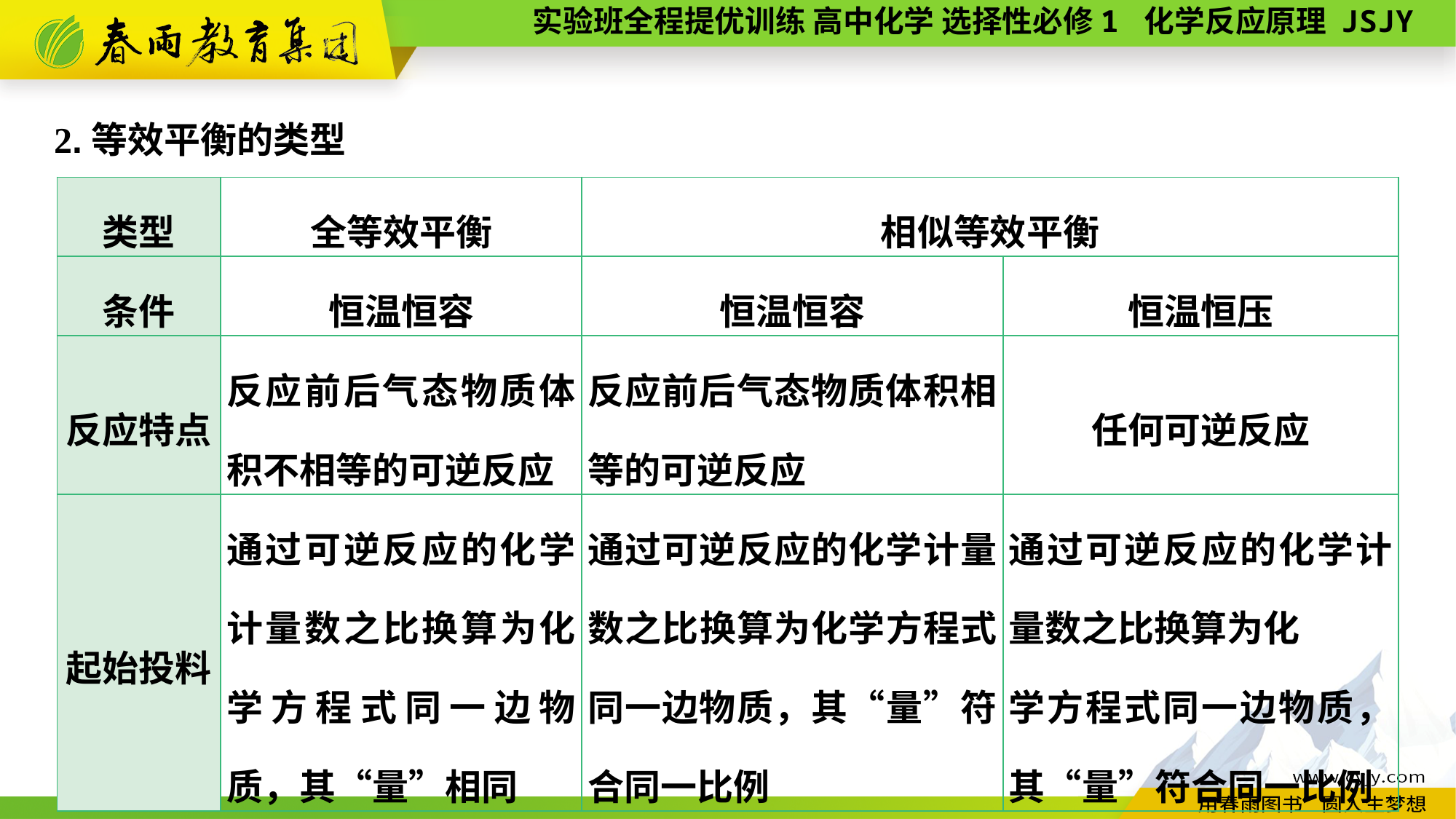

2.等效平衡的类型
| 类型 | 全等效平衡 | 相似等效平衡 |  |
| --- | --- | --- | --- |
| 条件 | 恒温恒容 | 恒温恒容 | 恒温恒压 |
| 反应特点 | 反应前后气态物质体积不相等的可逆反应 | 反应前后气态物质体积相等的可逆反应 | 任何可逆反应 |
| 起始投料 | 通过可逆反应的化学计量数之比换算为化学方程式同一边物质，其“量”相同 | 通过可逆反应的化学计量数之比换算为化学方程式同一边物质，其“量”符合同一比例 | 通过可逆反应的化学计量数之比换算为化 学方程式同一边物质，其“量”符合同一比例 |